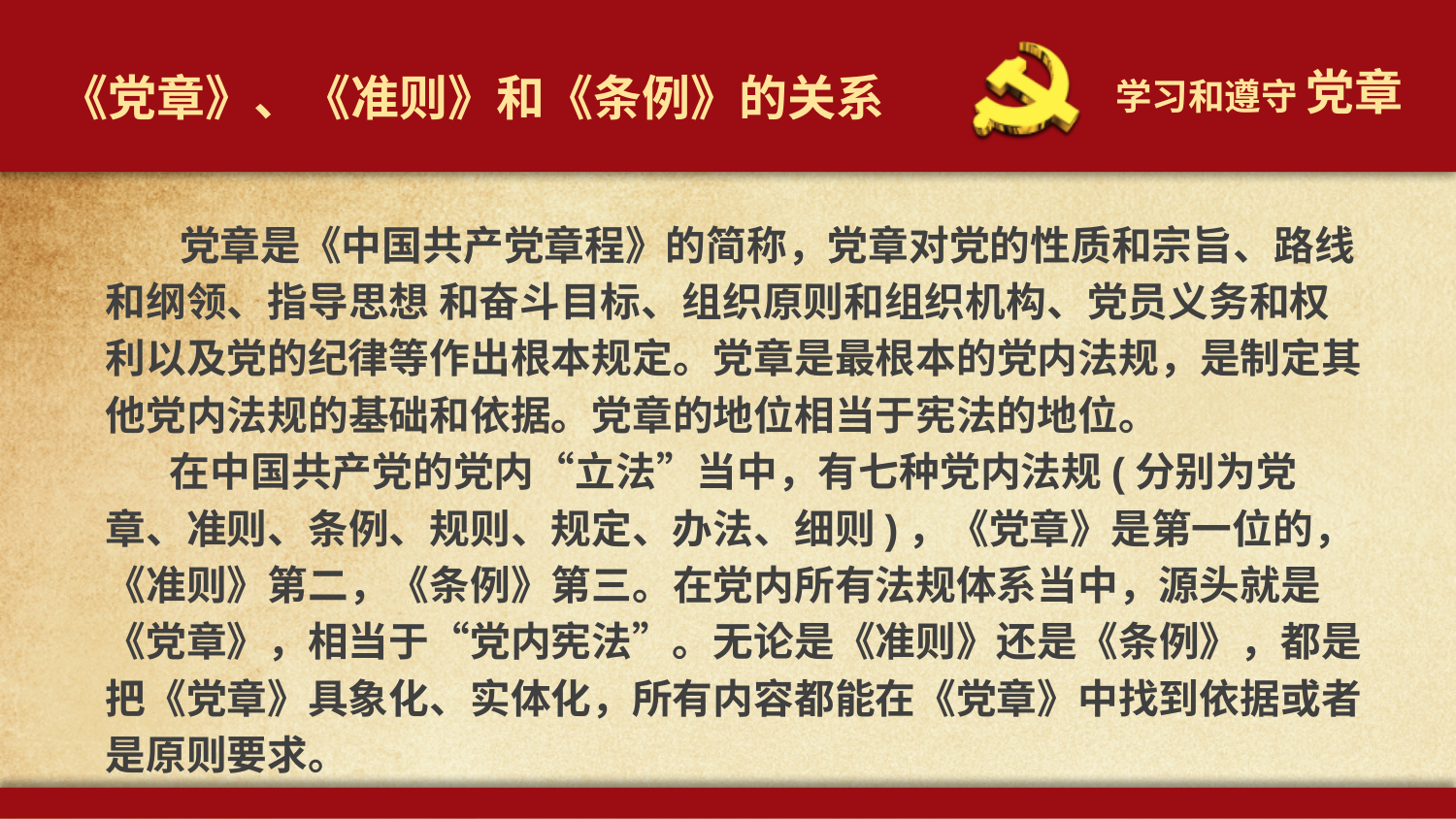

《党章》、《准则》和《条例》的关系

       党章是《中国共产党章程》的简称，党章对党的性质和宗旨、路线和纲领、指导思想 和奋斗目标、组织原则和组织机构、党员义务和权利以及党的纪律等作出根本规定。党章是最根本的党内法规，是制定其他党内法规的基础和依据。党章的地位相当于宪法的地位。
       在中国共产党的党内“立法”当中，有七种党内法规(分别为党章、准则、条例、规则、规定、办法、细则)，《党章》是第一位的，《准则》第二，《条例》第三。在党内所有法规体系当中，源头就是《党章》，相当于“党内宪法”。无论是《准则》还是《条例》，都是把《党章》具象化、实体化，所有内容都能在《党章》中找到依据或者是原则要求。